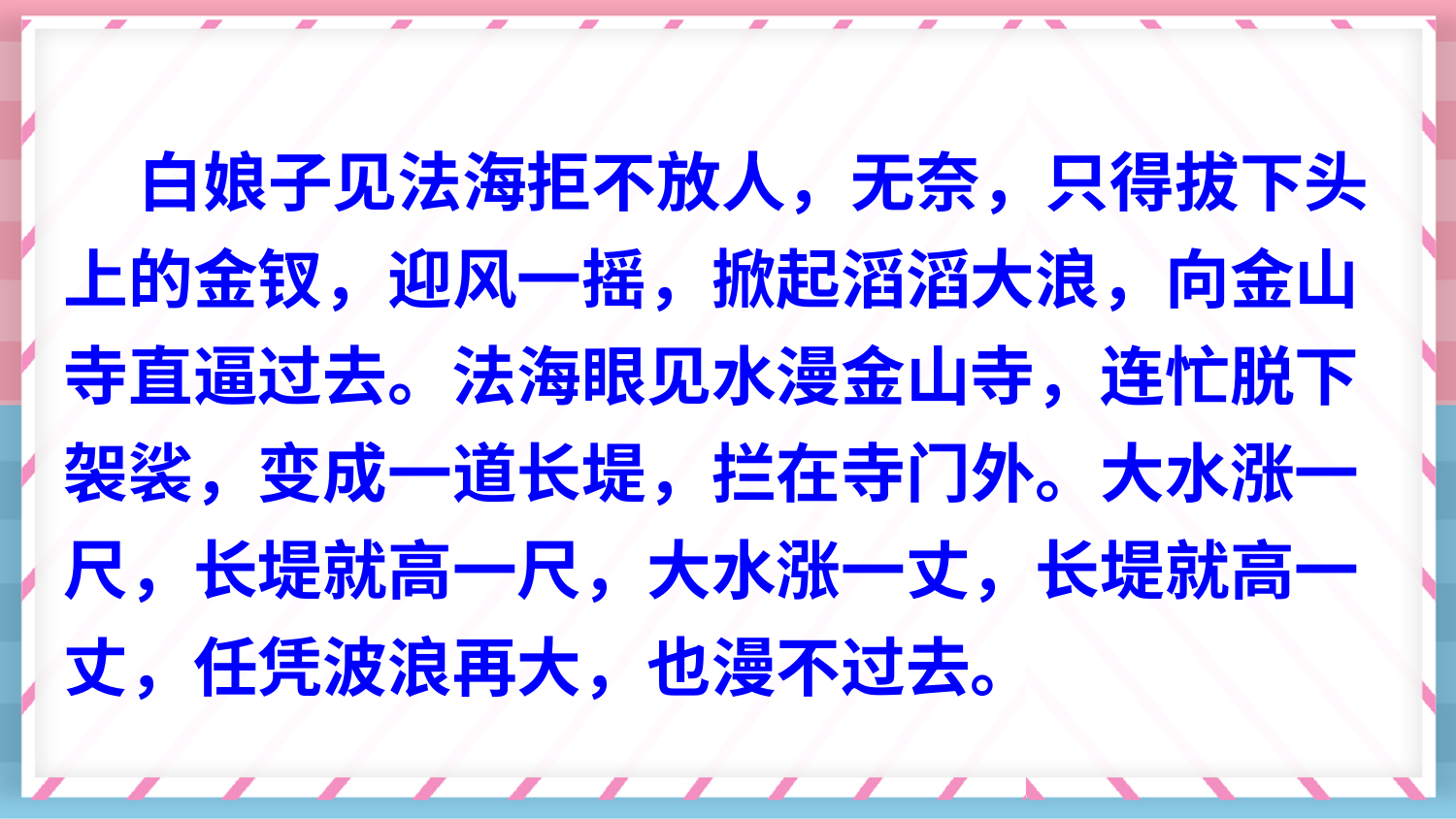

白娘子见法海拒不放人，无奈，只得拔下头上的金钗，迎风一摇，掀起滔滔大浪，向金山寺直逼过去。法海眼见水漫金山寺，连忙脱下袈裟，变成一道长堤，拦在寺门外。大水涨一尺，长堤就高一尺，大水涨一丈，长堤就高一丈，任凭波浪再大，也漫不过去。